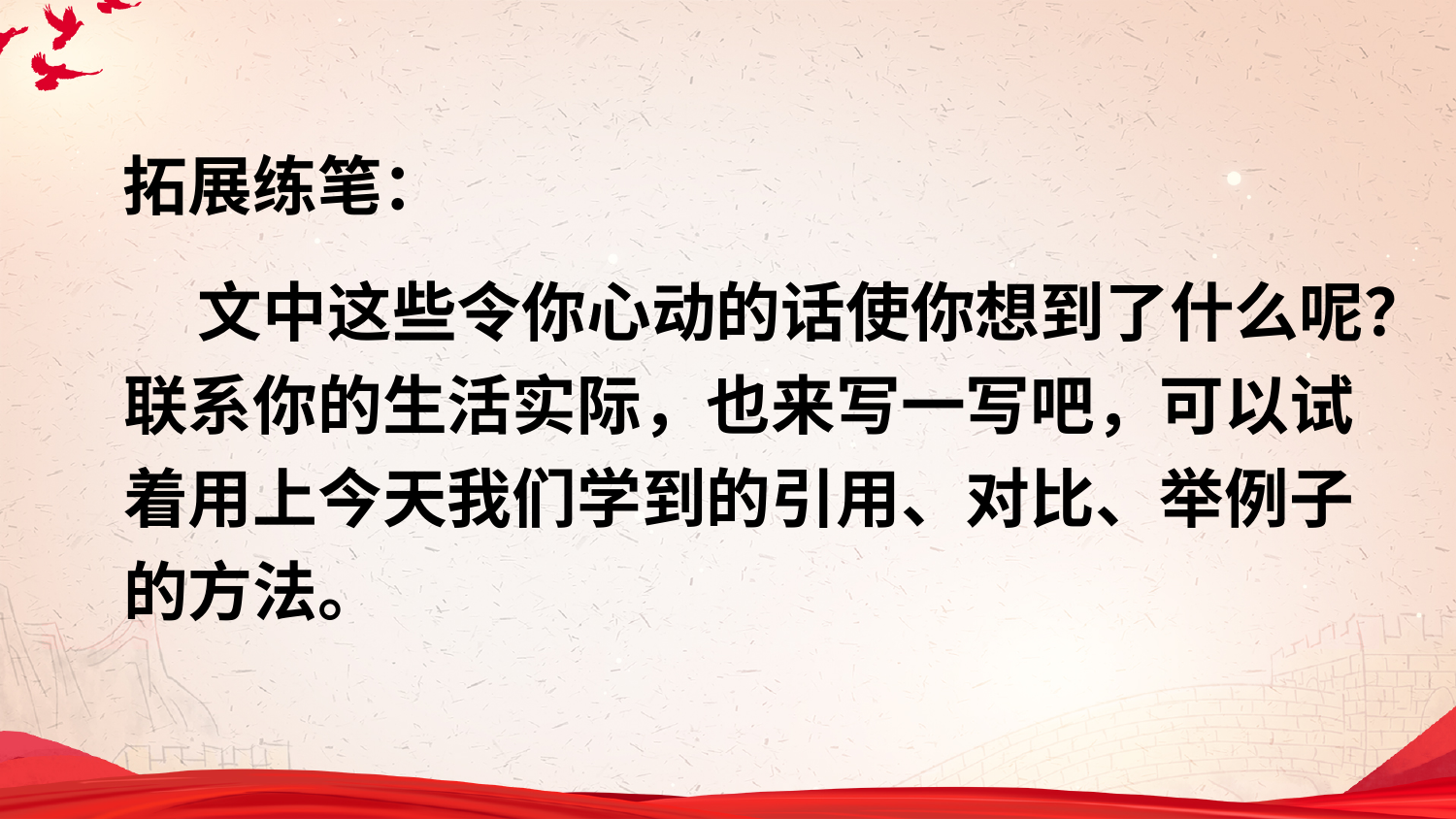

拓展练笔：
    文中这些令你心动的话使你想到了什么呢？联系你的生活实际，也来写一写吧，可以试着用上今天我们学到的引用、对比、举例子的方法。